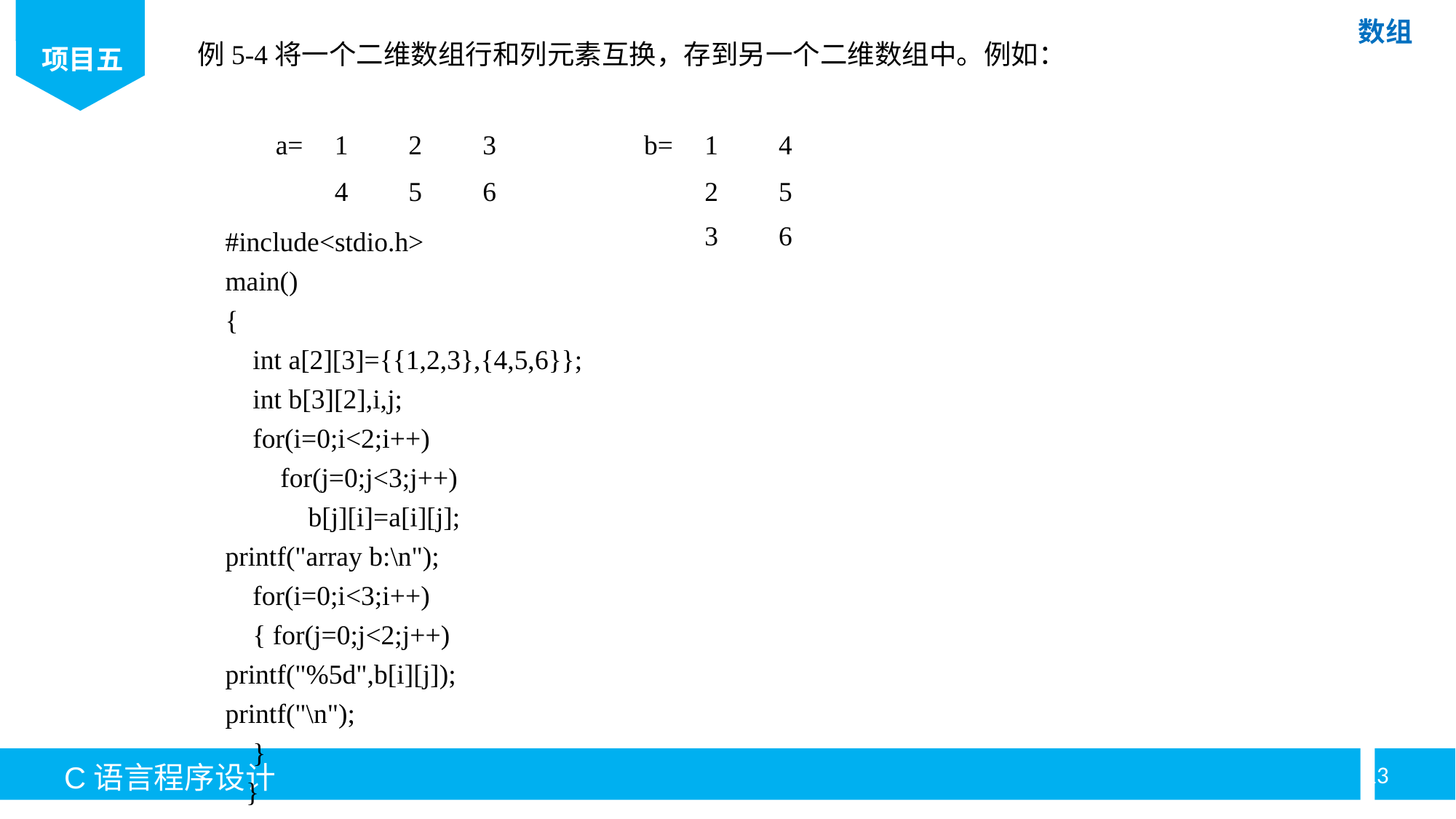

例5-4将一个二维数组行和列元素互换，存到另一个二维数组中。例如：
| a= | 1 | 2 | 3 |  | b= | 1 | 4 |  |
| --- | --- | --- | --- | --- | --- | --- | --- | --- |
|  | 4 | 5 | 6 |  |  | 2 | 5 |  |
|  |  |  |  |  |  | 3 | 6 |  |
#include<stdio.h>
main()
{
    int a[2][3]={{1,2,3},{4,5,6}};
    int b[3][2],i,j;
    for(i=0;i<2;i++)
        for(j=0;j<3;j++)
            b[j][i]=a[i][j];
printf("array b:\n");
    for(i=0;i<3;i++)
    { for(j=0;j<2;j++)
printf("%5d",b[i][j]);
printf("\n");
    }
   }